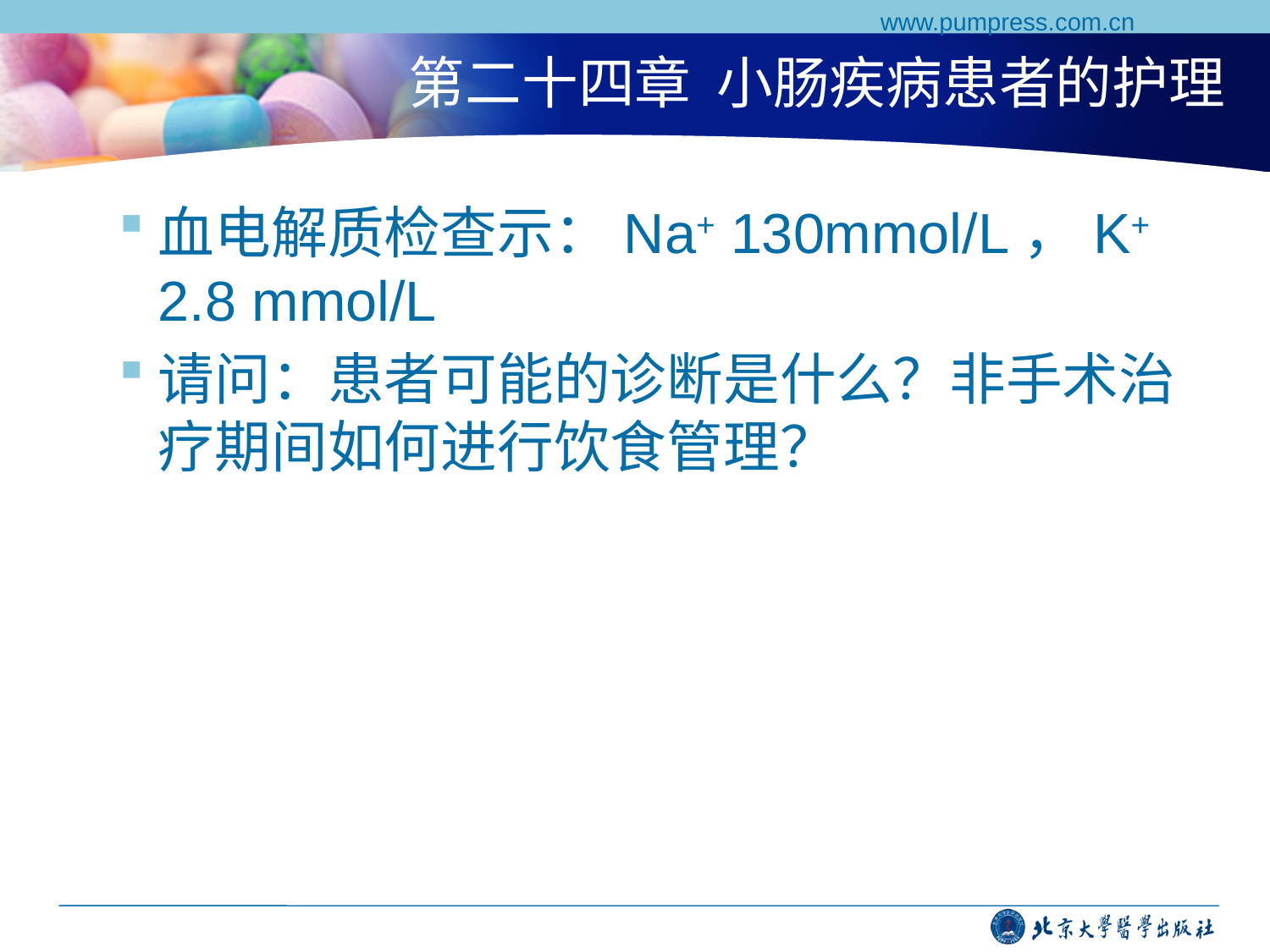

www.pumpress.com.cn
# 第二十四章  小肠疾病患者的护理
血电解质检查示：Na+ 130mmol/L，K+ 2.8 mmol/L
请问：患者可能的诊断是什么？非手术治疗期间如何进行饮食管理？